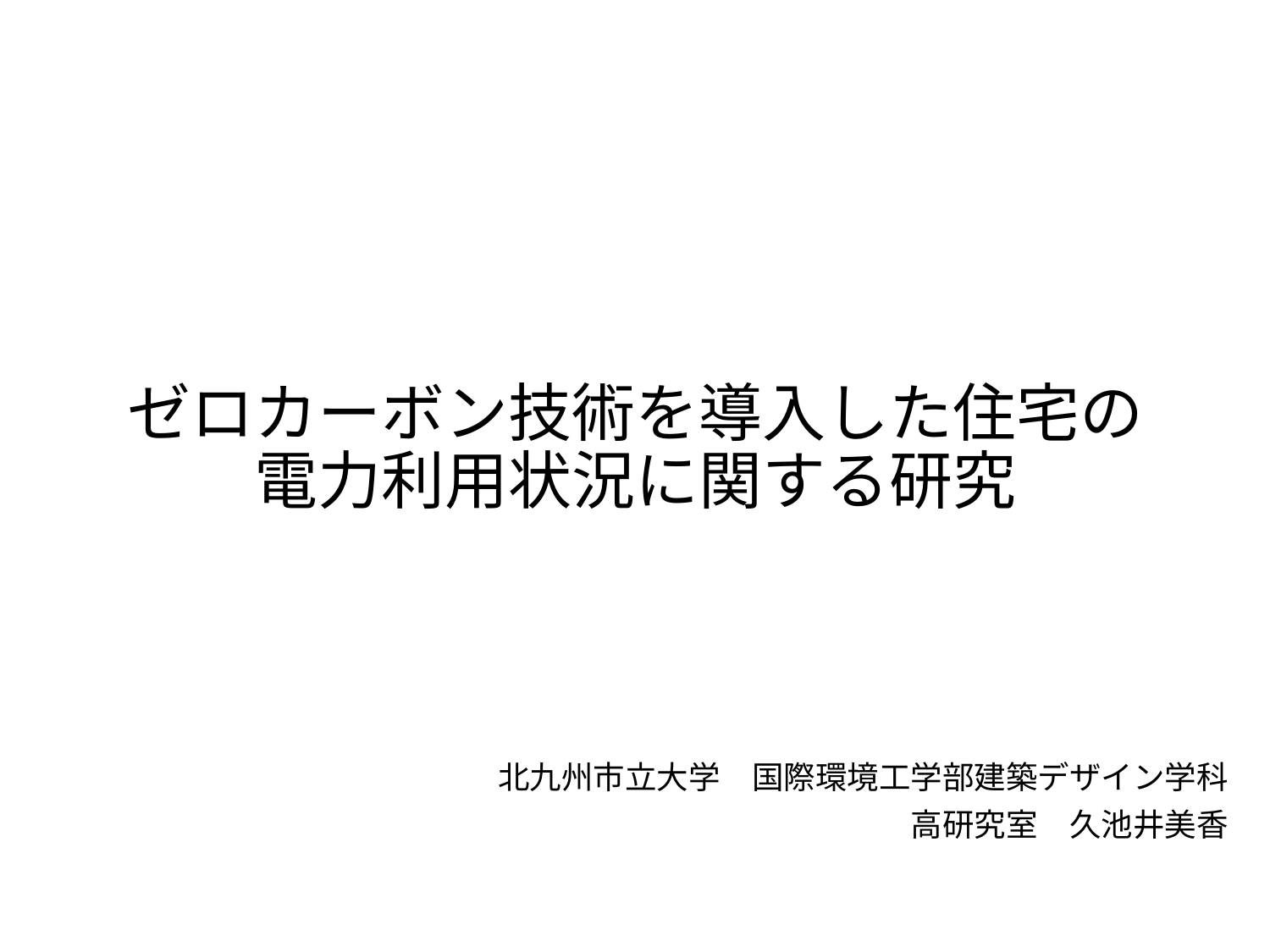

# ゼロカーボン技術を導入した住宅の 電力利用状況に関する研究
北九州市立大学　国際環境工学部建築デザイン学科
高研究室　久池井美香